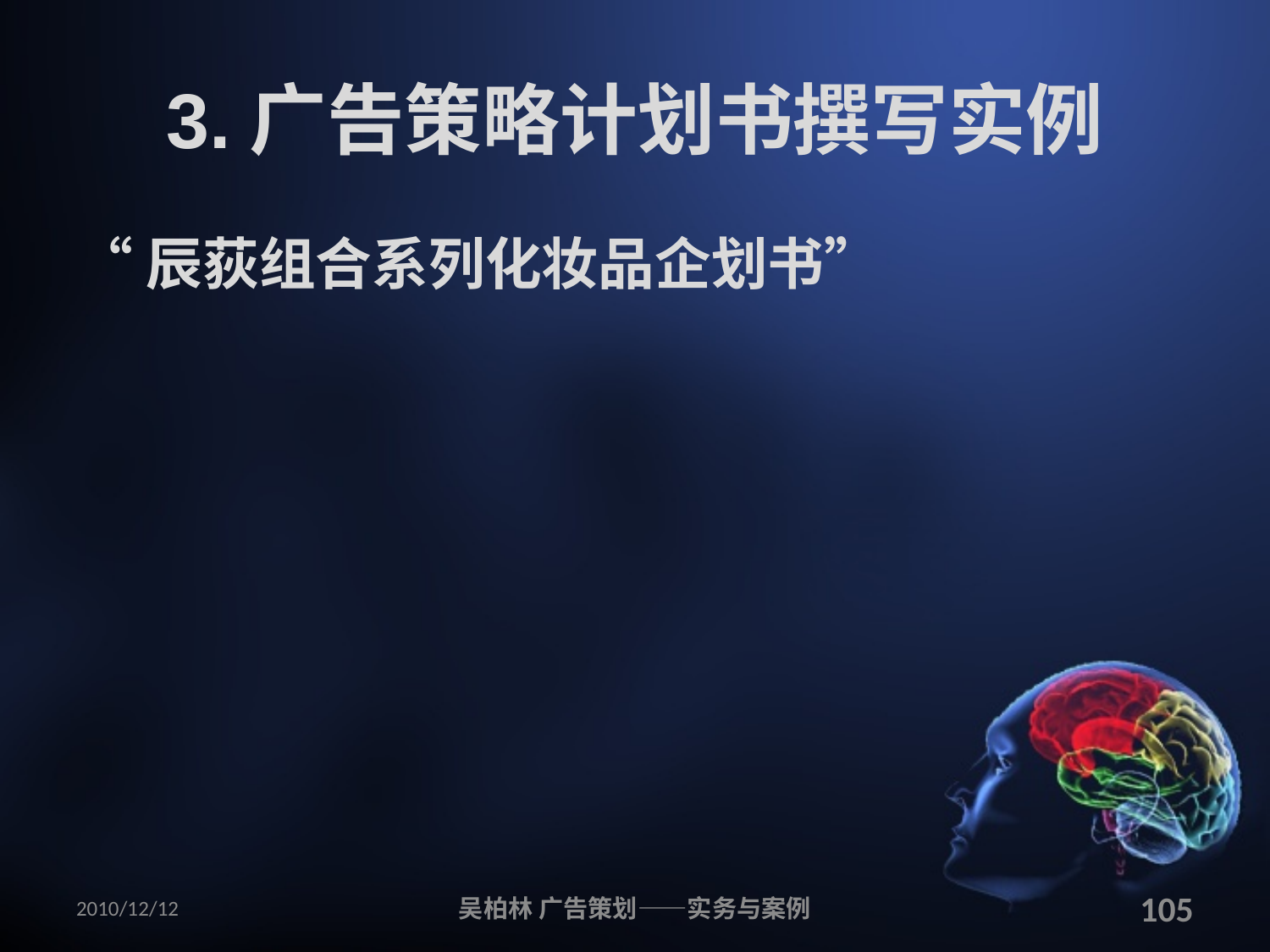

# 3.广告策略计划书撰写实例
“辰荻组合系列化妆品企划书”
2010/12/12
吴柏林 广告策划——实务与案例
105